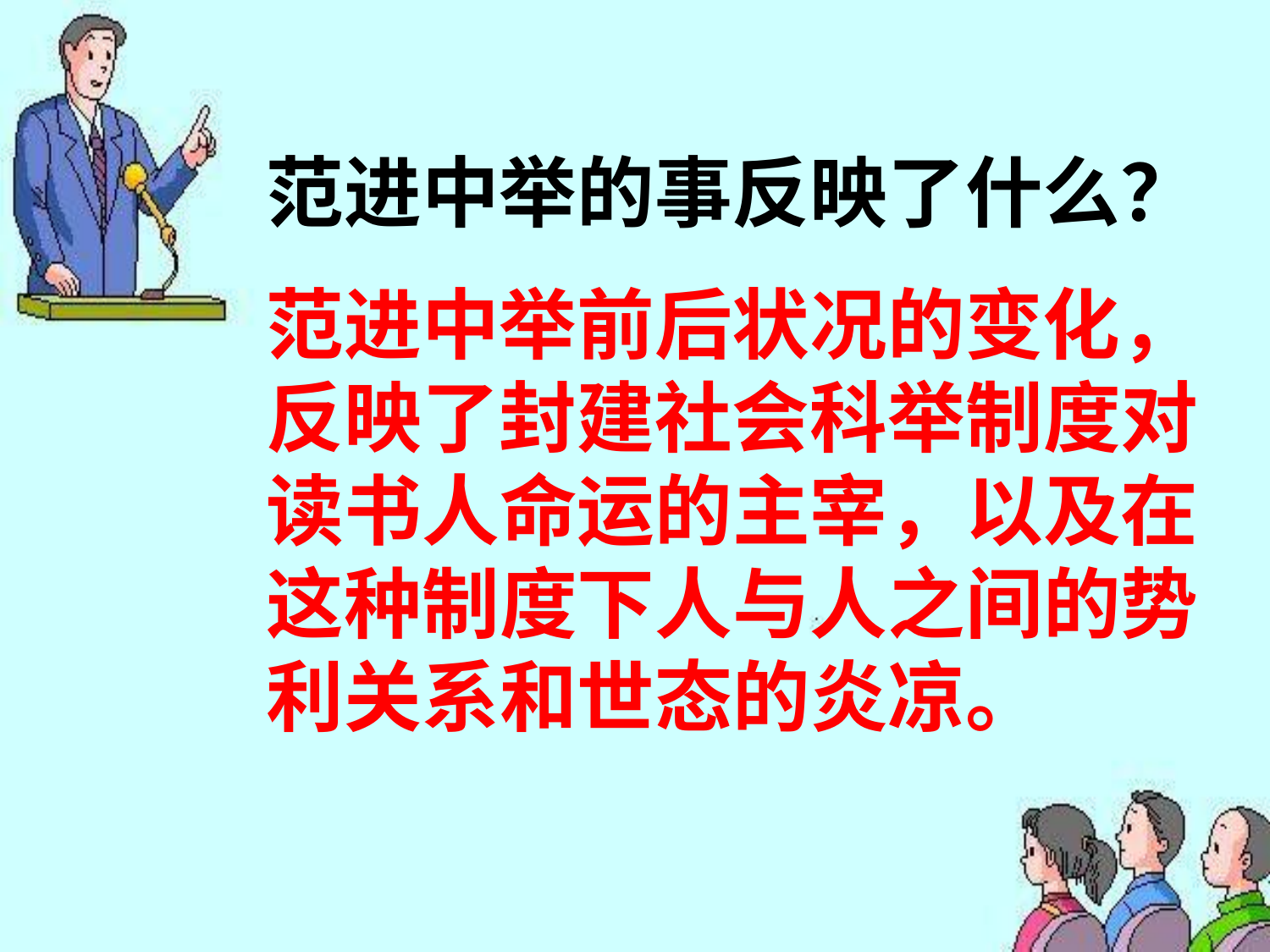

范进中举的事反映了什么？
范进中举前后状况的变化，反映了封建社会科举制度对读书人命运的主宰，以及在这种制度下人与人之间的势利关系和世态的炎凉。